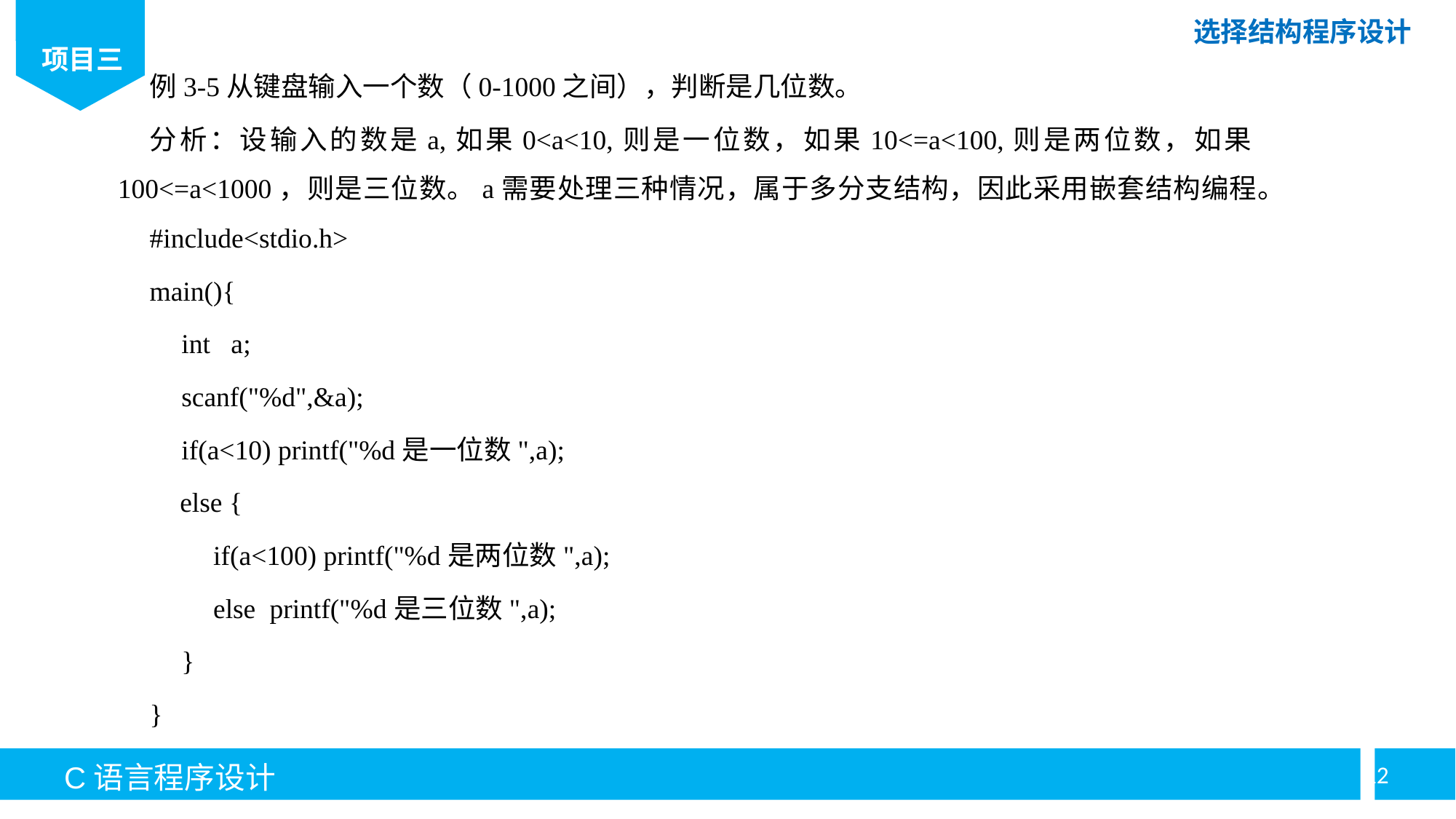

例3-5从键盘输入一个数（0-1000之间），判断是几位数。
分析：设输入的数是a,如果0<a<10,则是一位数，如果10<=a<100,则是两位数，如果100<=a<1000，则是三位数。a需要处理三种情况，属于多分支结构，因此采用嵌套结构编程。
#include<stdio.h>
main(){
int   a;
scanf("%d",&a);
if(a<10) printf("%d是一位数",a);
else {
if(a<100) printf("%d是两位数",a);
else  printf("%d是三位数",a);
}
}